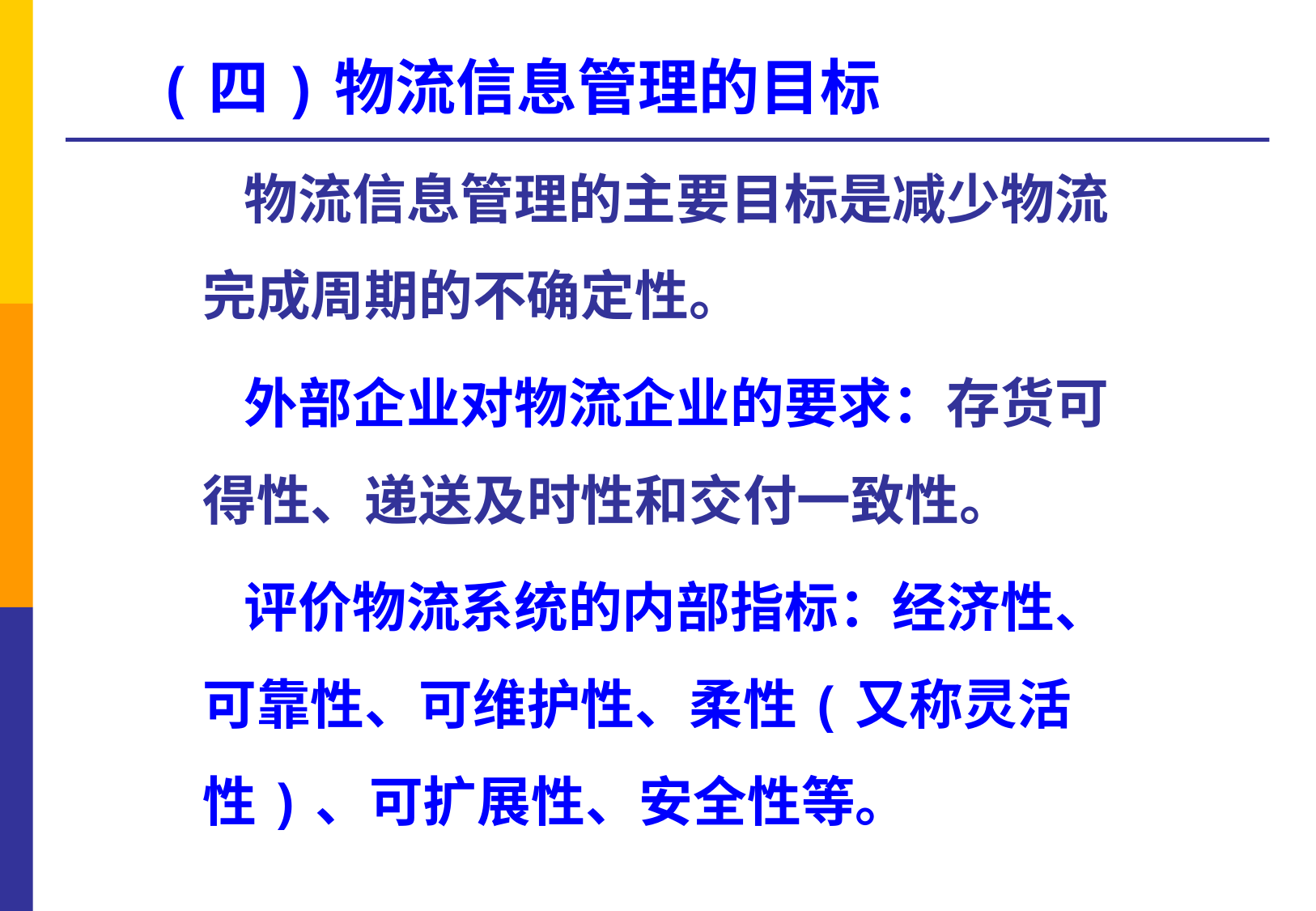

(四)物流信息管理的目标
      物流信息管理的主要目标是减少物流完成周期的不确定性。
      外部企业对物流企业的要求：存货可得性、递送及时性和交付一致性。
      评价物流系统的内部指标：经济性、可靠性、可维护性、柔性(又称灵活性)、可扩展性、安全性等。